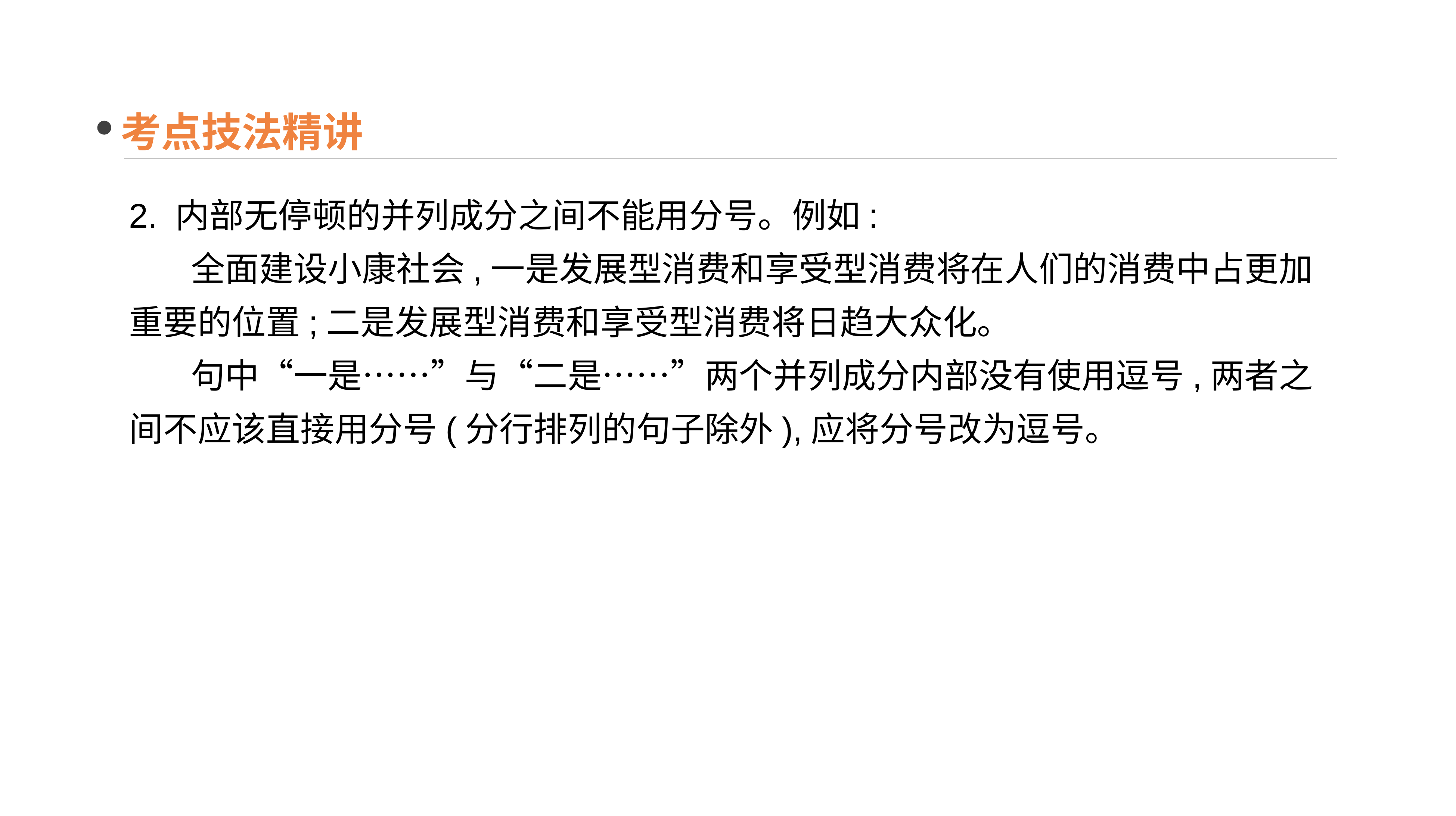

考点技法精讲

2. 内部无停顿的并列成分之间不能用分号。例如:
       全面建设小康社会,一是发展型消费和享受型消费将在人们的消费中占更加重要的位置;二是发展型消费和享受型消费将日趋大众化。
       句中“一是……”与“二是……”两个并列成分内部没有使用逗号,两者之间不应该直接用分号(分行排列的句子除外),应将分号改为逗号。